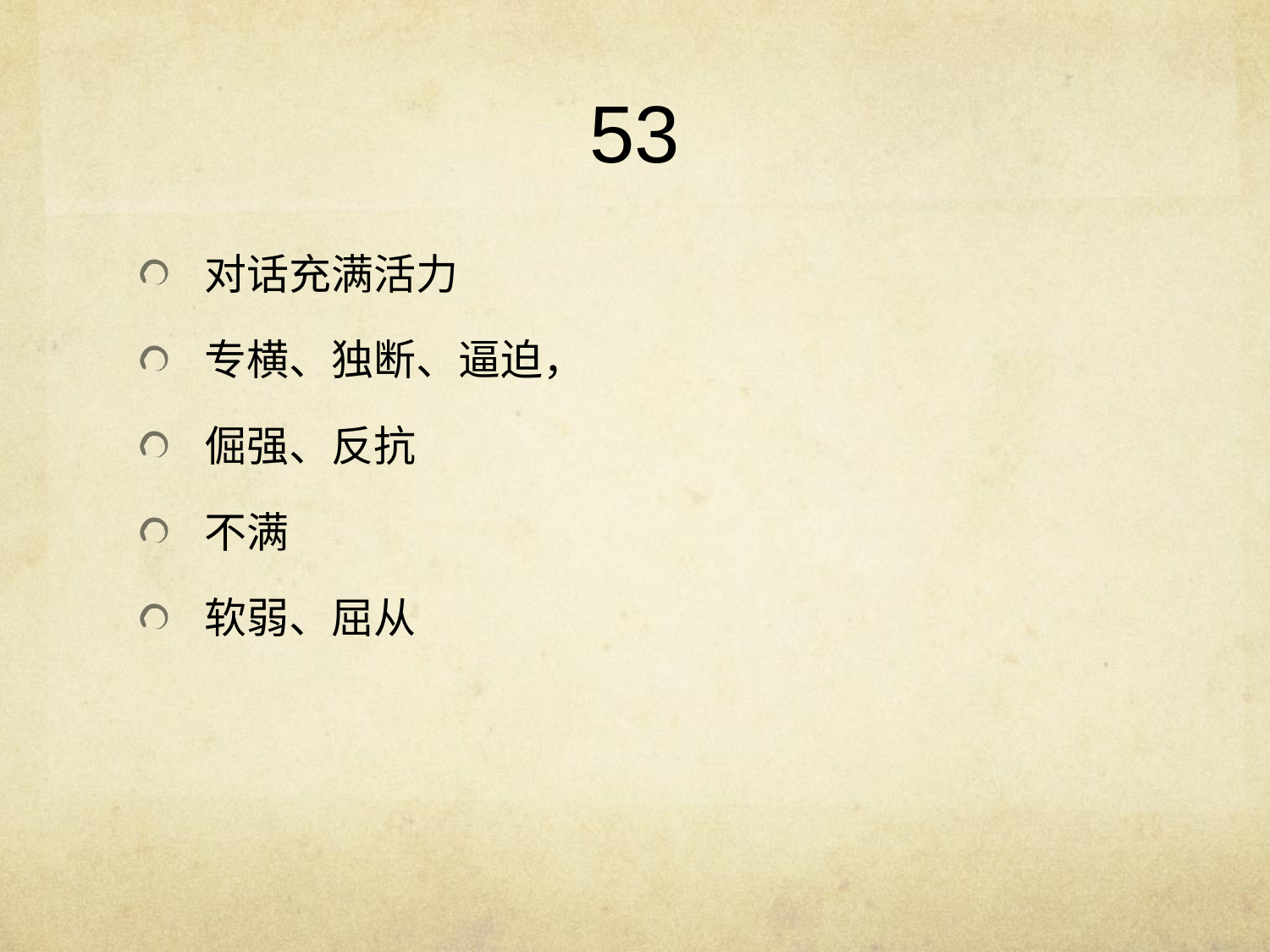

# 53
对话充满活力
专横、独断、逼迫，
倔强、反抗
不满
软弱、屈从